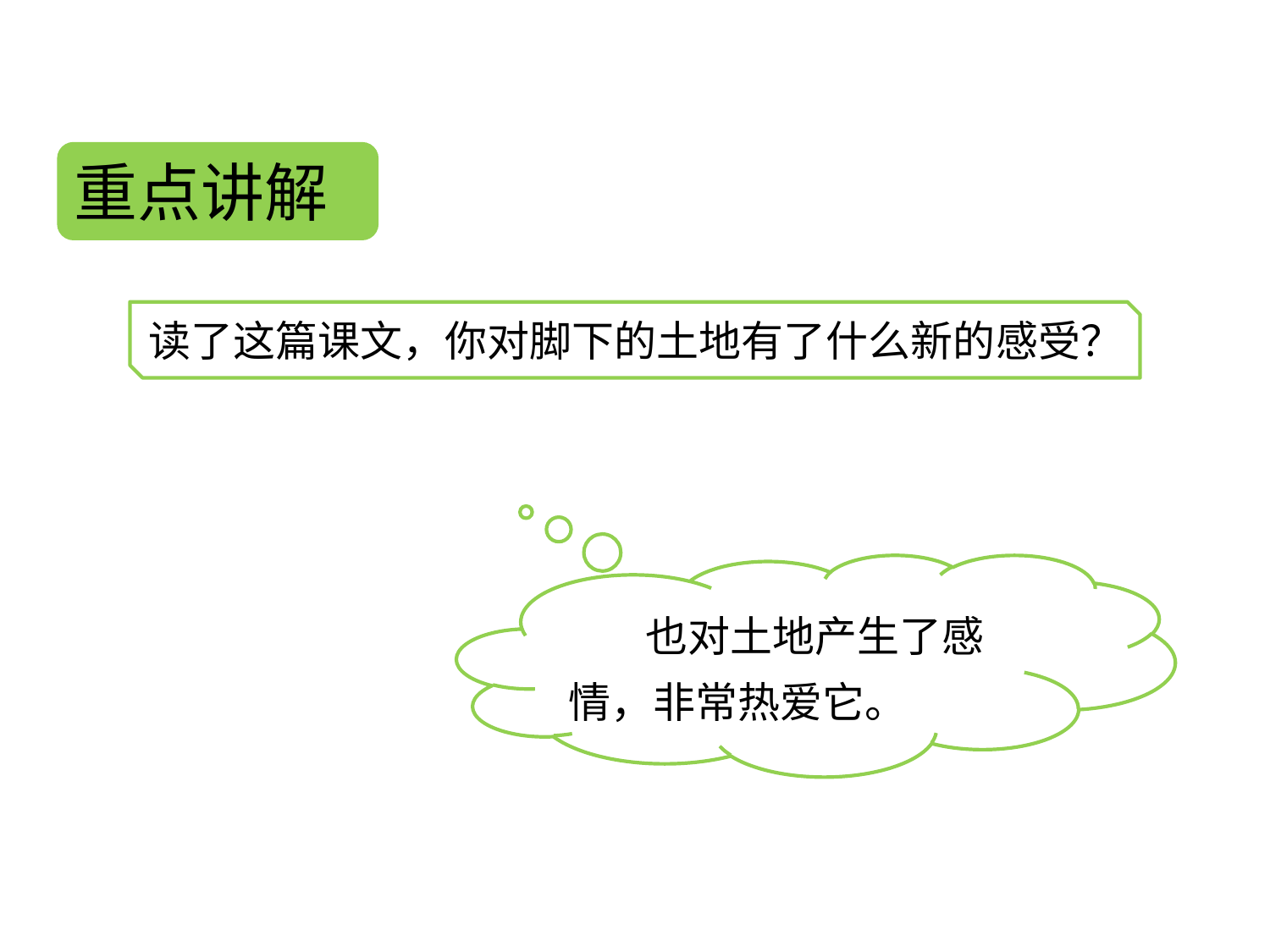

重点讲解
读了这篇课文，你对脚下的土地有了什么新的感受？
       也对土地产生了感情，非常热爱它。